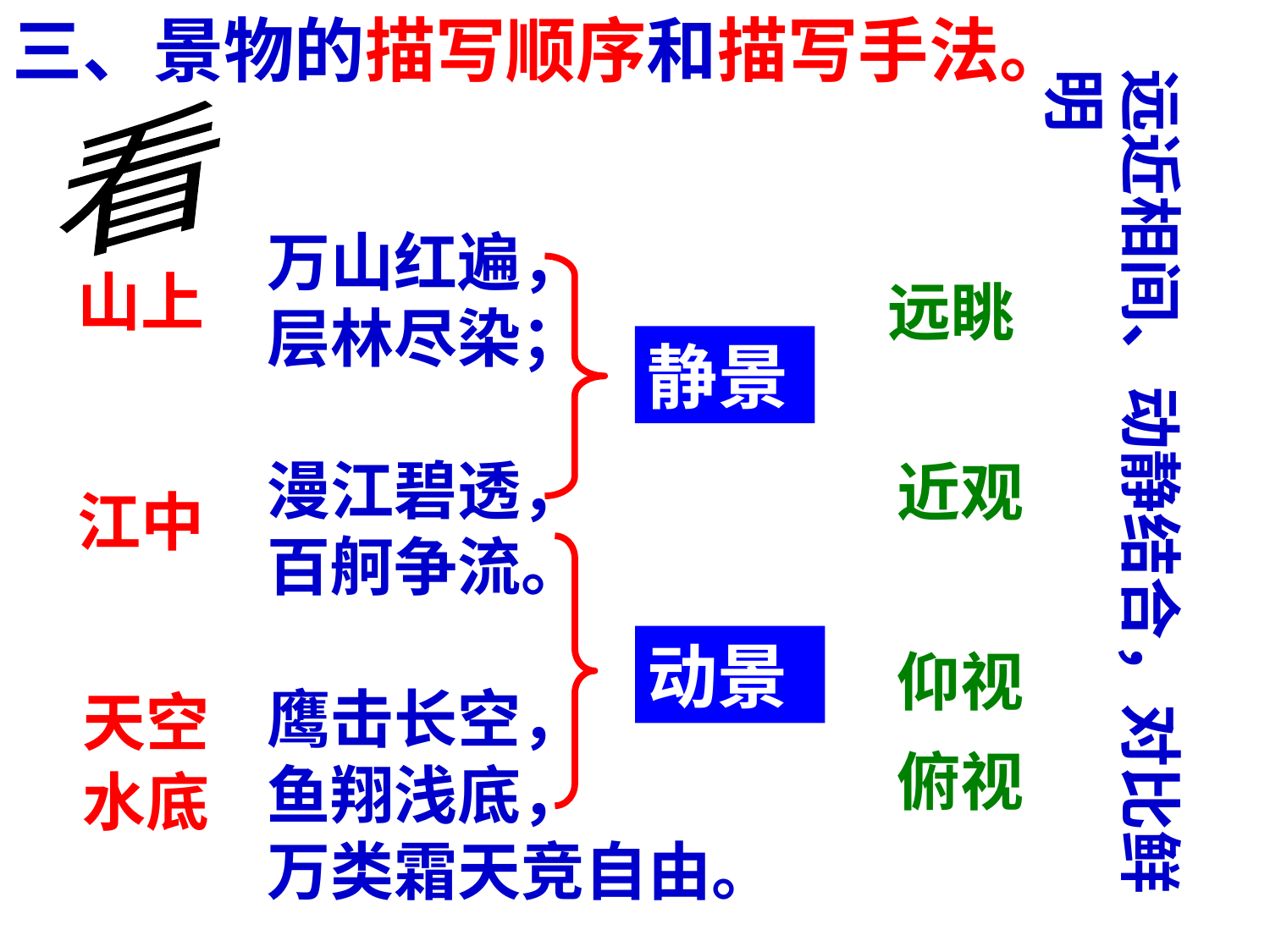

三、景物的描写顺序和描写手法。
远近相间、动静结合，对比鲜明
看
万山红遍，
层林尽染；

漫江碧透，
百舸争流。

鹰击长空，
鱼翔浅底，
万类霜天竞自由。
山上

远眺
静景
近观
江中

动景
仰视
天空
俯视
水底
24